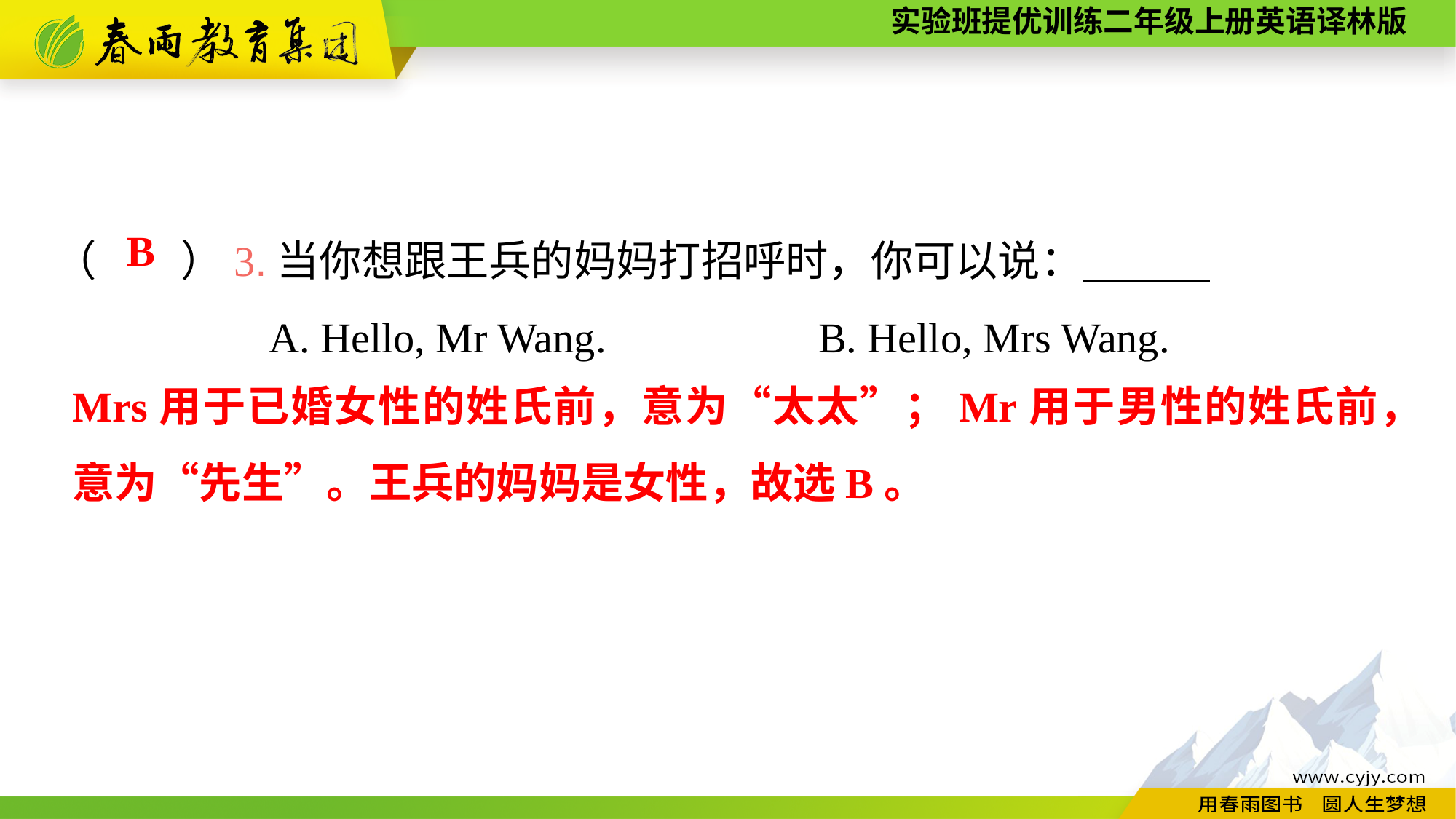

（　　）3.当你想跟王兵的妈妈打招呼时，你可以说：
A. Hello, Mr Wang.		B. Hello, Mrs Wang.
B
Mrs用于已婚女性的姓氏前，意为“太太”；Mr用于男性的姓氏前，意为“先生”。王兵的妈妈是女性，故选B。